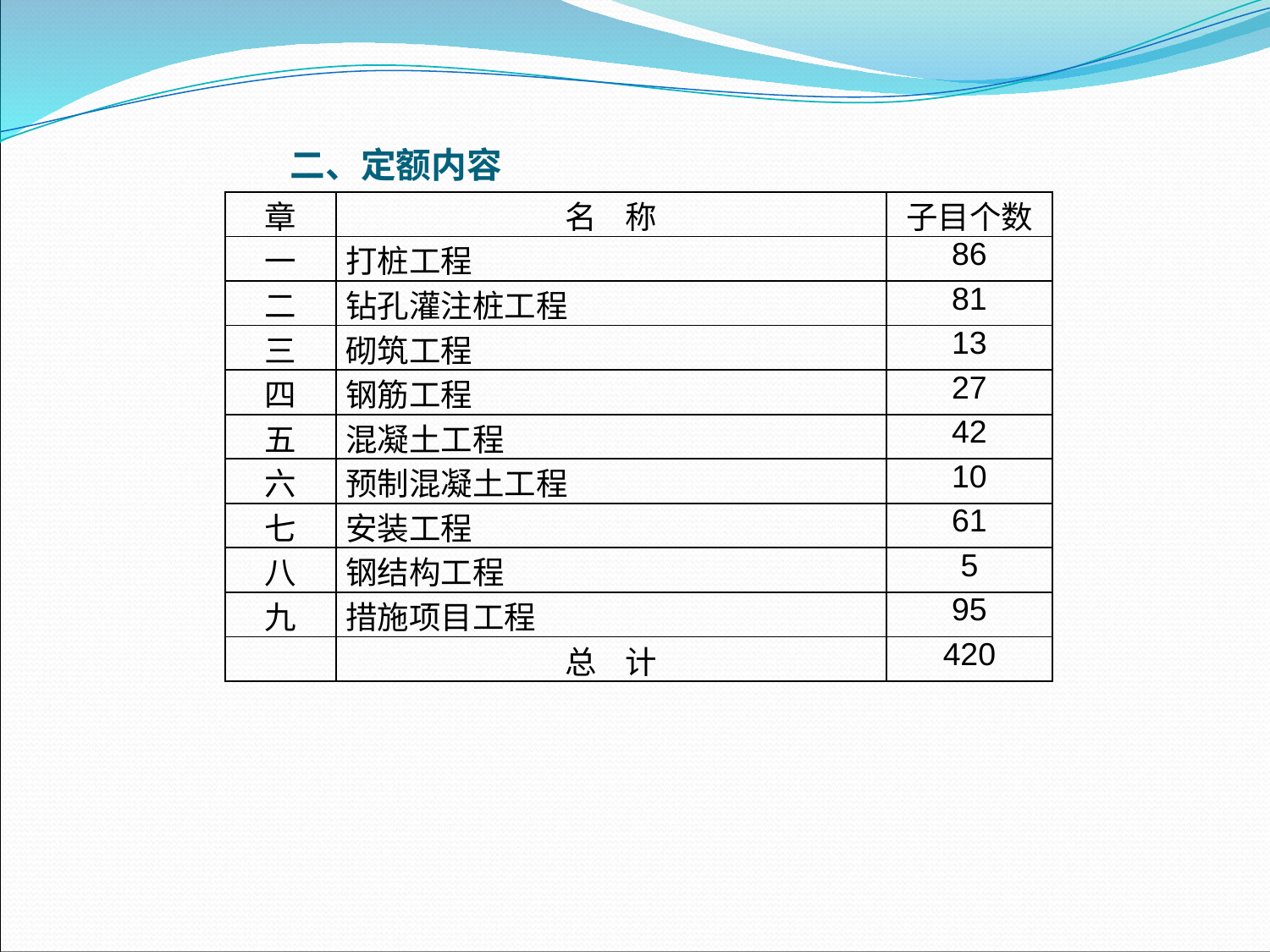

二、定额内容
| 章 | 名 称 | 子目个数 |
| --- | --- | --- |
| 一 | 打桩工程 | 86 |
| 二 | 钻孔灌注桩工程 | 81 |
| 三 | 砌筑工程 | 13 |
| 四 | 钢筋工程 | 27 |
| 五 | 混凝土工程 | 42 |
| 六 | 预制混凝土工程 | 10 |
| 七 | 安装工程 | 61 |
| 八 | 钢结构工程 | 5 |
| 九 | 措施项目工程 | 95 |
|  | 总 计 | 420 |